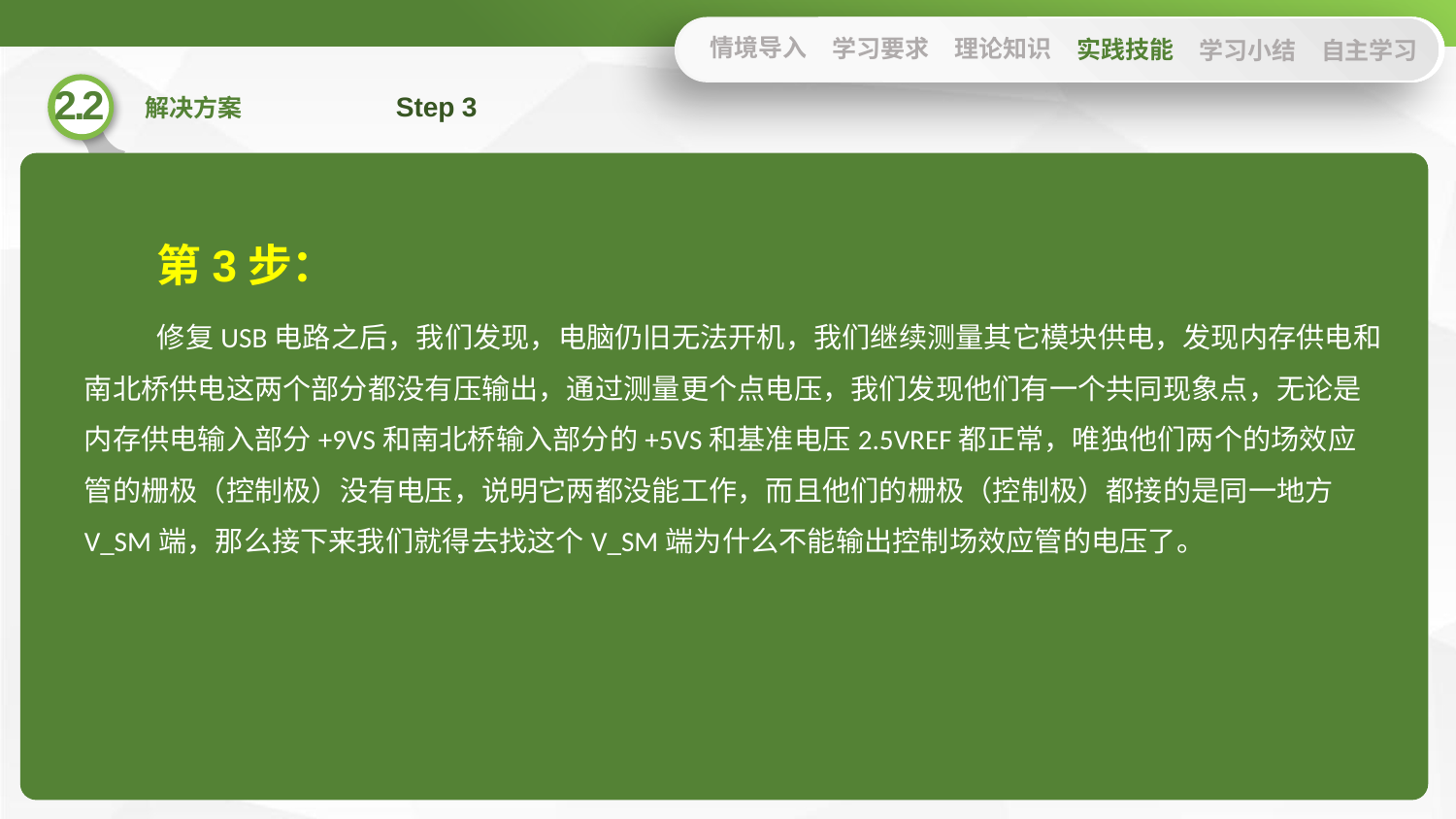

情境导入
学习要求
理论知识
实践技能
学习小结
自主学习
Step 3
第3步：
修复USB电路之后，我们发现，电脑仍旧无法开机，我们继续测量其它模块供电，发现内存供电和南北桥供电这两个部分都没有压输出，通过测量更个点电压，我们发现他们有一个共同现象点，无论是内存供电输入部分+9VS和南北桥输入部分的+5VS和基准电压2.5VREF都正常，唯独他们两个的场效应管的栅极（控制极）没有电压，说明它两都没能工作，而且他们的栅极（控制极）都接的是同一地方V_SM端，那么接下来我们就得去找这个V_SM端为什么不能输出控制场效应管的电压了。